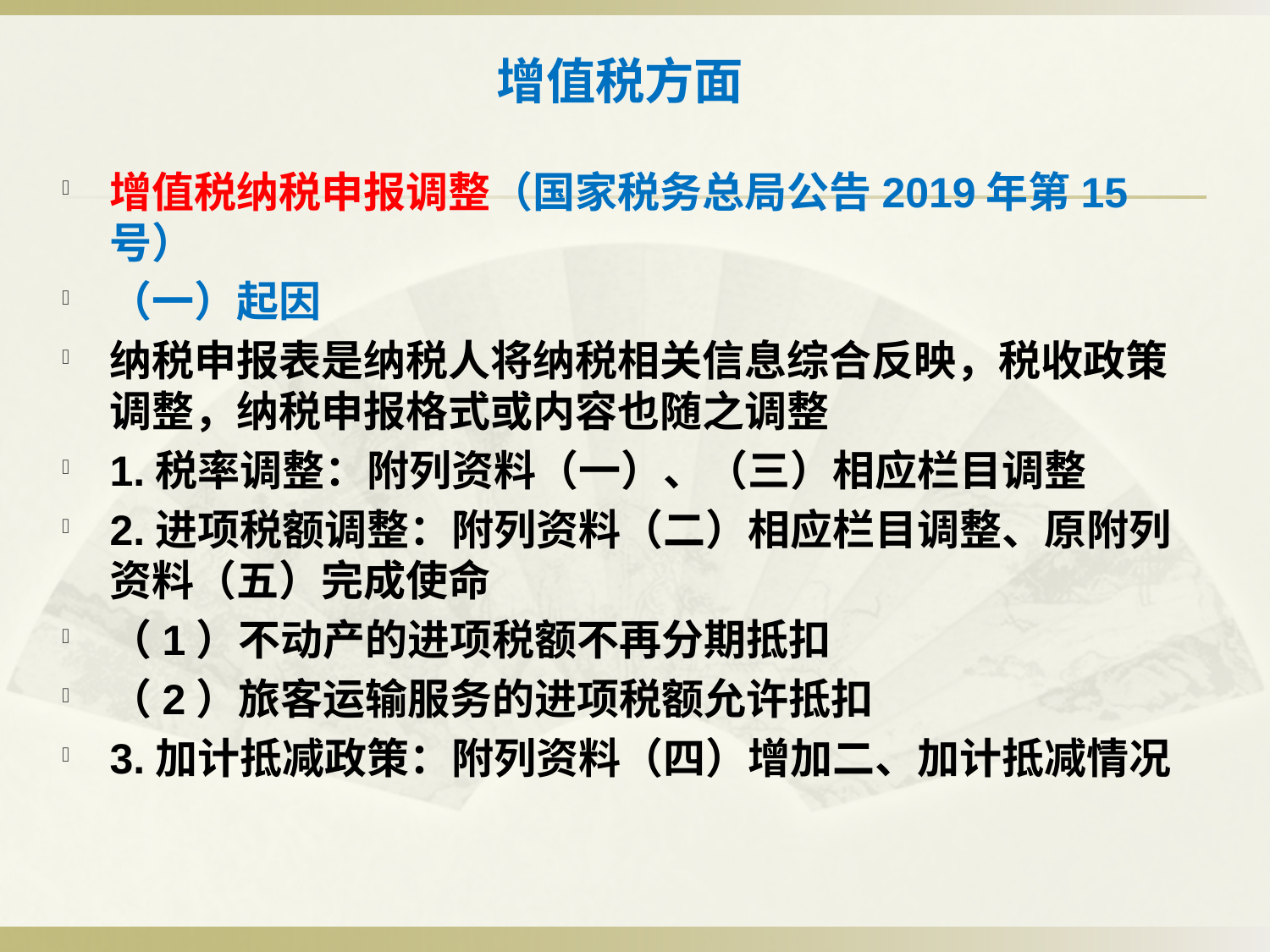

# 增值税方面
增值税纳税申报调整（国家税务总局公告2019年第15号）
（一）起因
纳税申报表是纳税人将纳税相关信息综合反映，税收政策调整，纳税申报格式或内容也随之调整
1.税率调整：附列资料（一）、（三）相应栏目调整
2.进项税额调整：附列资料（二）相应栏目调整、原附列资料（五）完成使命
（1）不动产的进项税额不再分期抵扣
（2）旅客运输服务的进项税额允许抵扣
3.加计抵减政策：附列资料（四）增加二、加计抵减情况